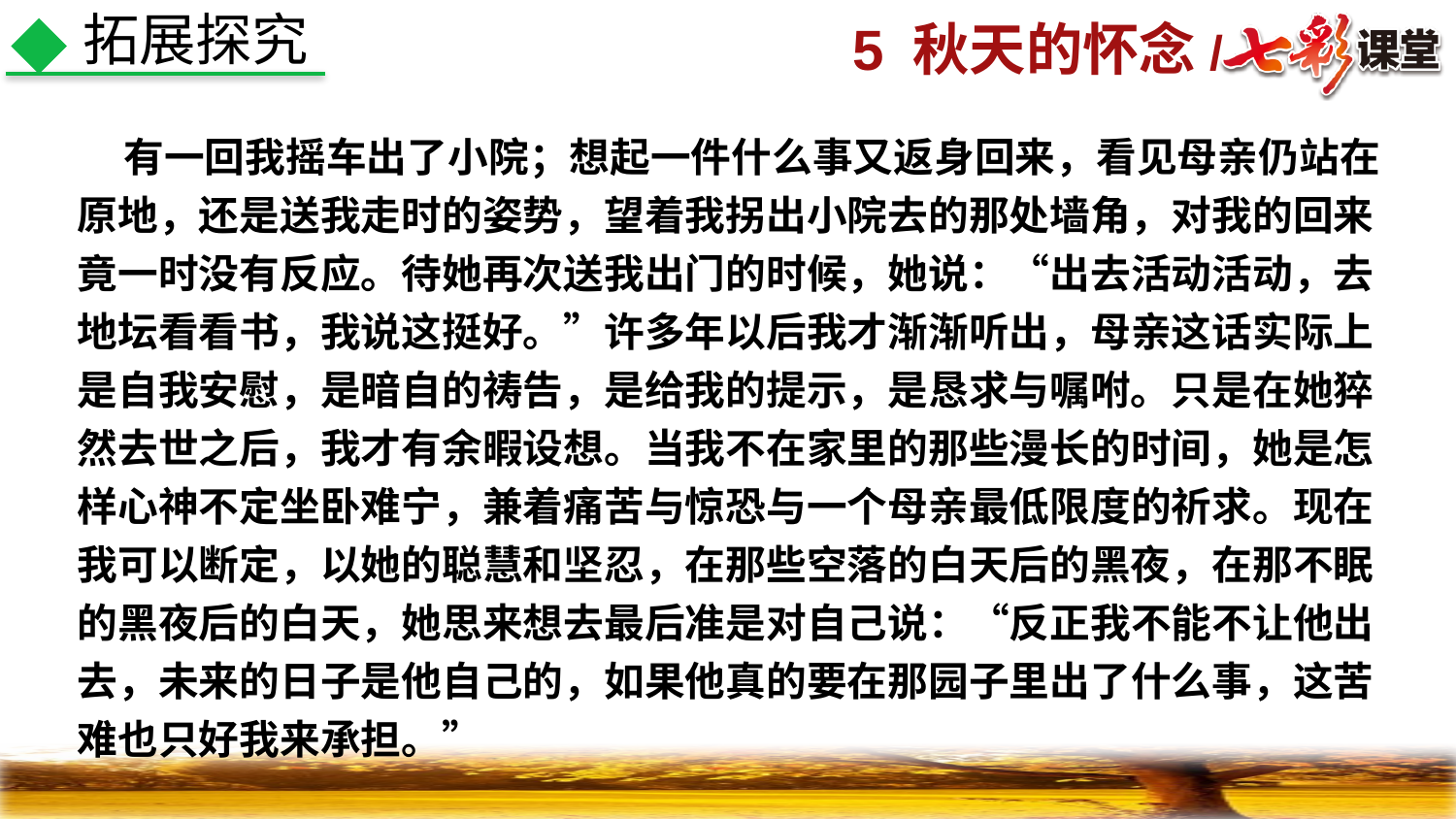

拓展探究

    有一回我摇车出了小院；想起一件什么事又返身回来，看见母亲仍站在原地，还是送我走时的姿势，望着我拐出小院去的那处墙角，对我的回来竟一时没有反应。待她再次送我出门的时候，她说：“出去活动活动，去地坛看看书，我说这挺好。”许多年以后我才渐渐听出，母亲这话实际上是自我安慰，是暗自的祷告，是给我的提示，是恳求与嘱咐。只是在她猝然去世之后，我才有余暇设想。当我不在家里的那些漫长的时间，她是怎样心神不定坐卧难宁，兼着痛苦与惊恐与一个母亲最低限度的祈求。现在我可以断定，以她的聪慧和坚忍，在那些空落的白天后的黑夜，在那不眠的黑夜后的白天，她思来想去最后准是对自己说：“反正我不能不让他出去，未来的日子是他自己的，如果他真的要在那园子里出了什么事，这苦难也只好我来承担。”